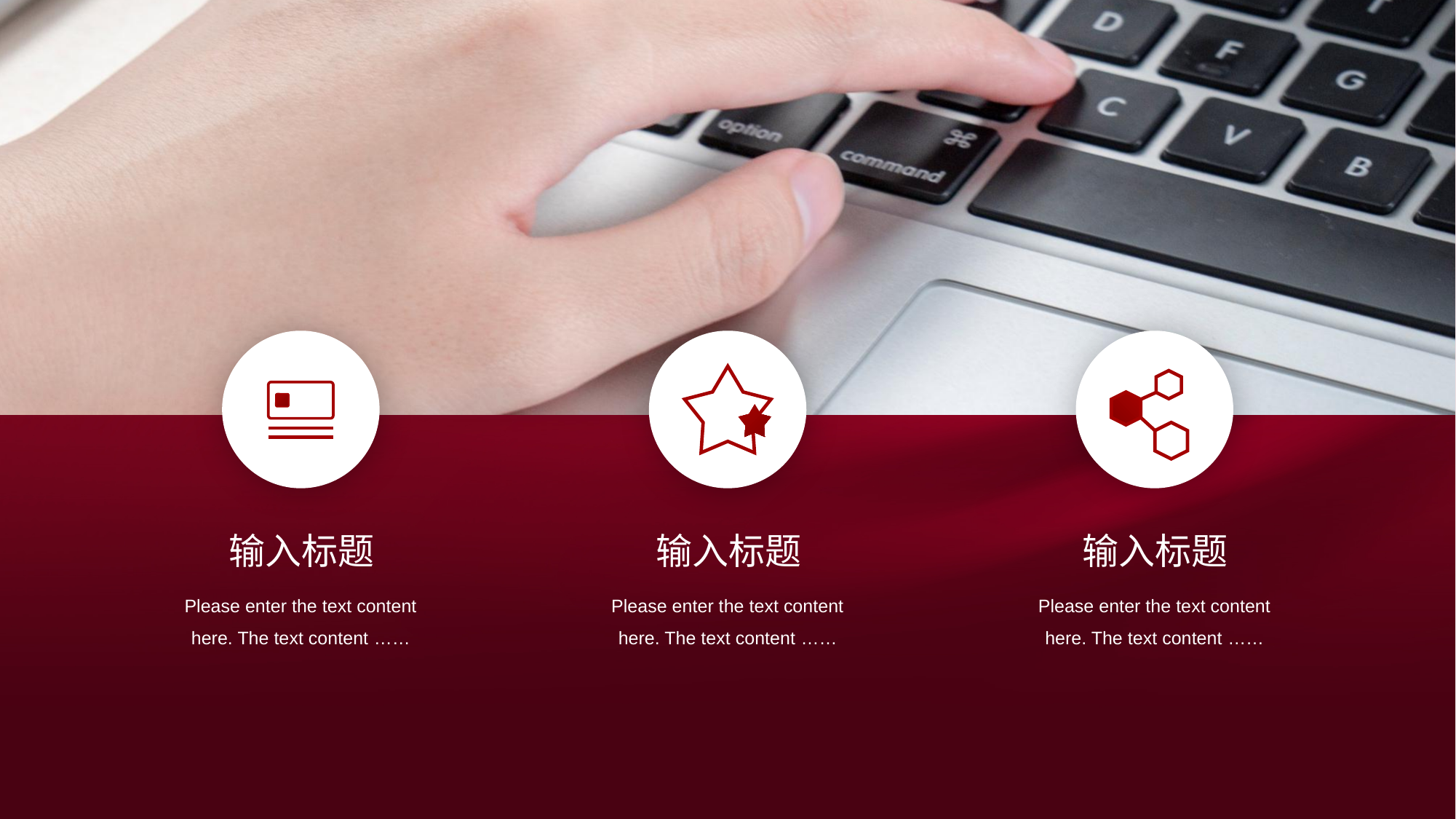

输入标题
输入标题
输入标题
Please enter the text content here. The text content ……
Please enter the text content here. The text content ……
Please enter the text content here. The text content ……